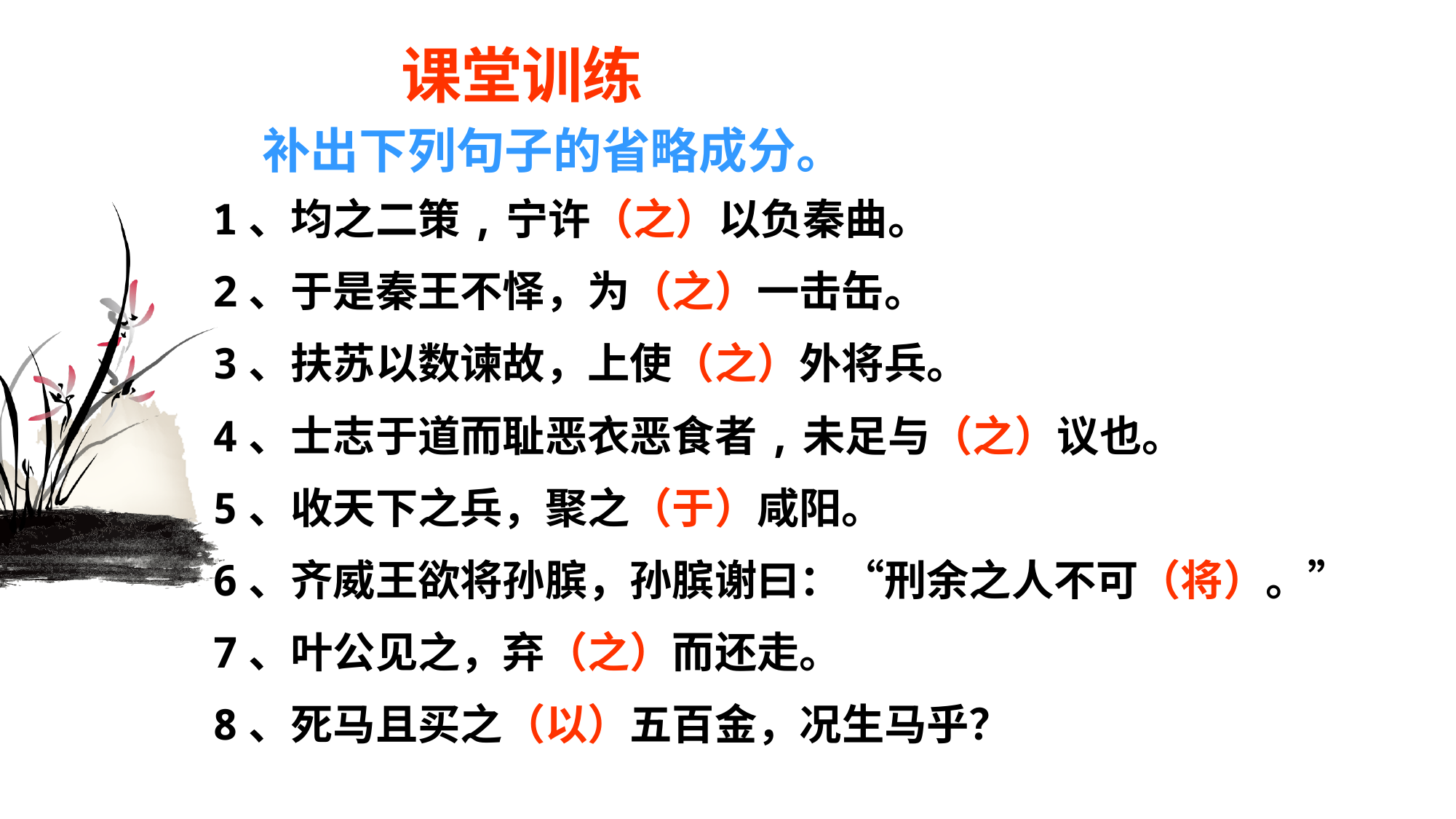

课堂训练
补出下列句子的省略成分。
1、均之二策,宁许（之）以负秦曲。
2、于是秦王不怿，为（之）一击缶。
3、扶苏以数谏故，上使（之）外将兵。
4、士志于道而耻恶衣恶食者,未足与（之）议也。
5、收天下之兵，聚之（于）咸阳。
6、齐威王欲将孙膑，孙膑谢曰：“刑余之人不可（将）。”
7、叶公见之，弃（之）而还走。
8、死马且买之（以）五百金，况生马乎？